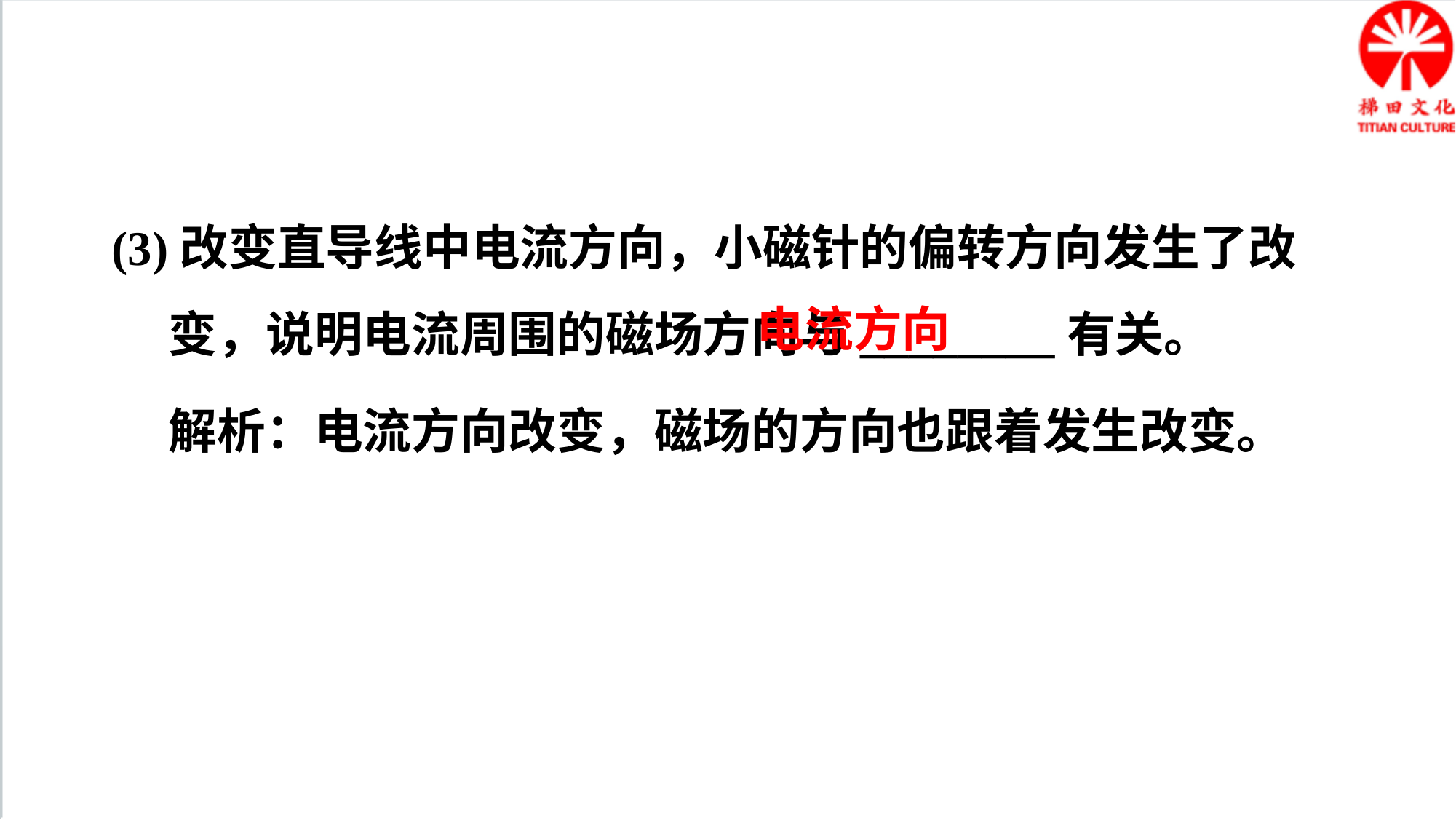

(3)改变直导线中电流方向，小磁针的偏转方向发生了改变，说明电流周围的磁场方向与________有关。
电流方向
解析：电流方向改变，磁场的方向也跟着发生改变。